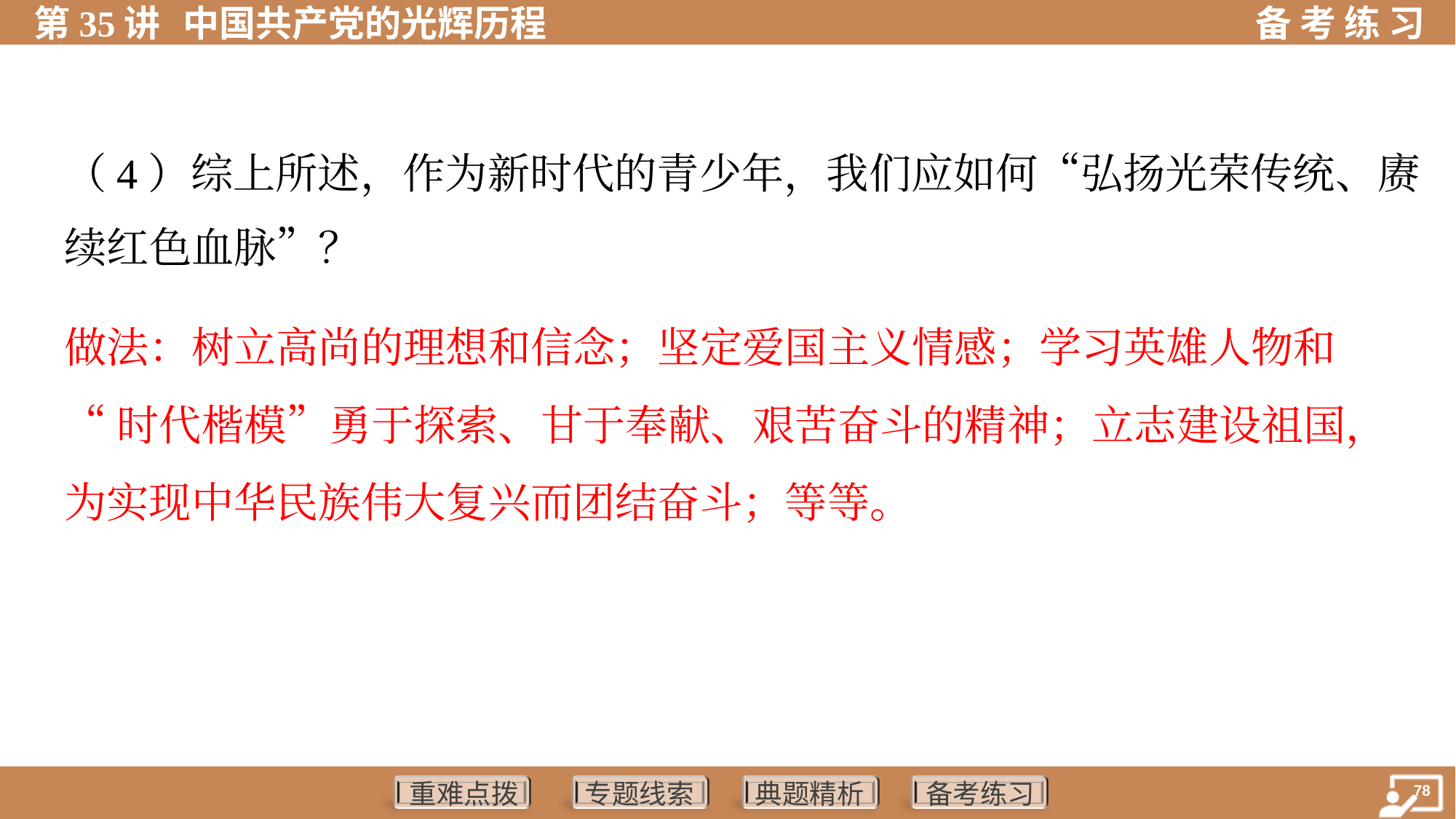

（4）综上所述，作为新时代的青少年，我们应如何“弘扬光荣传统、赓
续红色血脉”？
做法：树立高尚的理想和信念；坚定爱国主义情感；学习英雄人物和
“时代楷模”勇于探索、甘于奉献、艰苦奋斗的精神；立志建设祖国，
为实现中华民族伟大复兴而团结奋斗；等等。